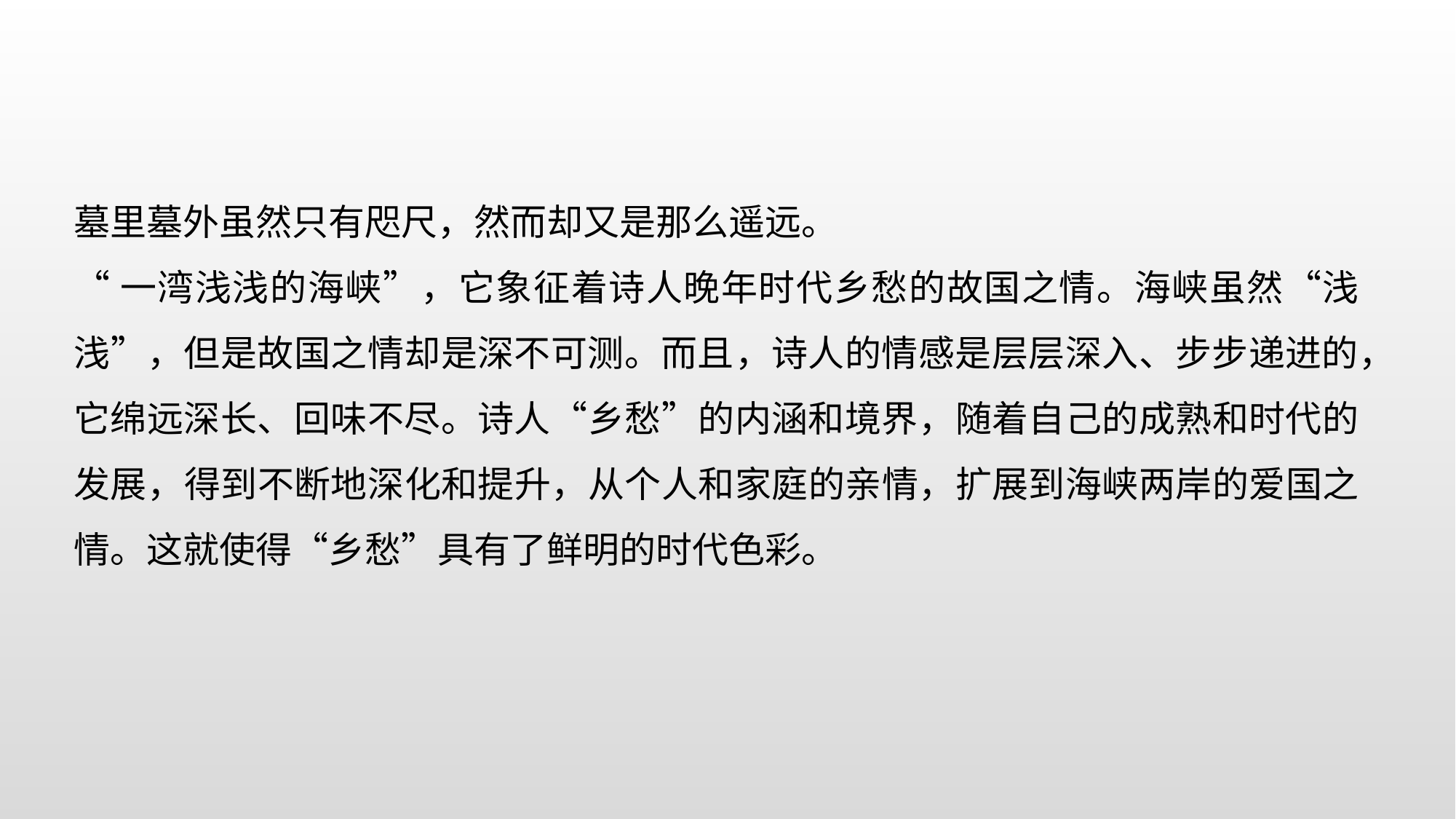

墓里墓外虽然只有咫尺，然而却又是那么遥远。
“一湾浅浅的海峡”，它象征着诗人晚年时代乡愁的故国之情。海峡虽然“浅浅”，但是故国之情却是深不可测。而且，诗人的情感是层层深入、步步递进的，它绵远深长、回味不尽。诗人“乡愁”的内涵和境界，随着自己的成熟和时代的发展，得到不断地深化和提升，从个人和家庭的亲情，扩展到海峡两岸的爱国之情。这就使得“乡愁”具有了鲜明的时代色彩。